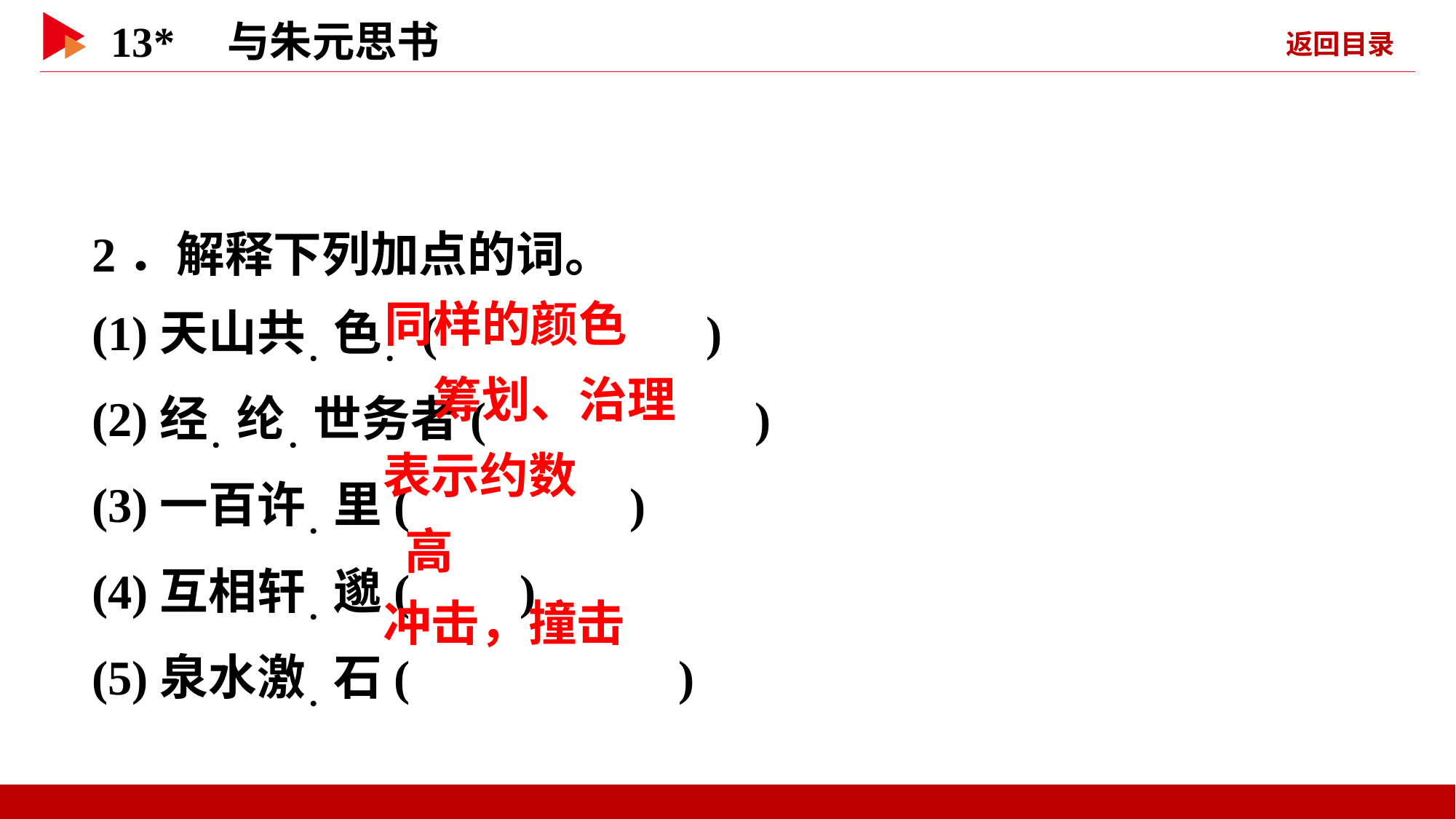

2．解释下列加点的词。
(1)天山共．色．(                      )
(2)经．纶．世务者(                      )
(3)一百许．里(                  )
(4)互相轩．邈(         )
(5)泉水激．石(                      )
 同样的颜色
 筹划、治理
 表示约数
   高
 冲击，撞击